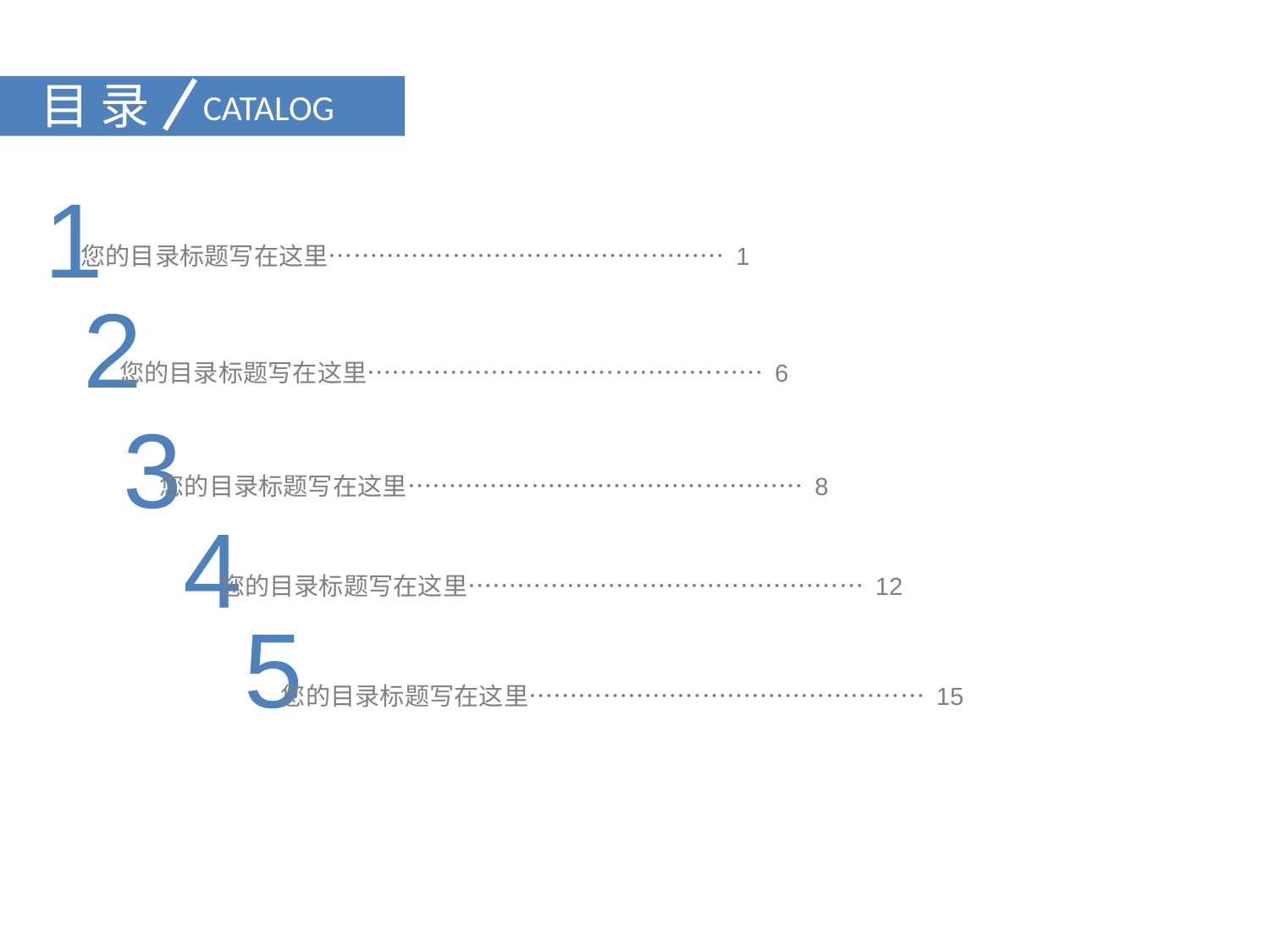

目 录

CATALOG
1
您的目录标题写在这里………………………………………… 1
2
您的目录标题写在这里………………………………………… 6
3
您的目录标题写在这里………………………………………… 8
4
您的目录标题写在这里………………………………………… 12
5
您的目录标题写在这里………………………………………… 15